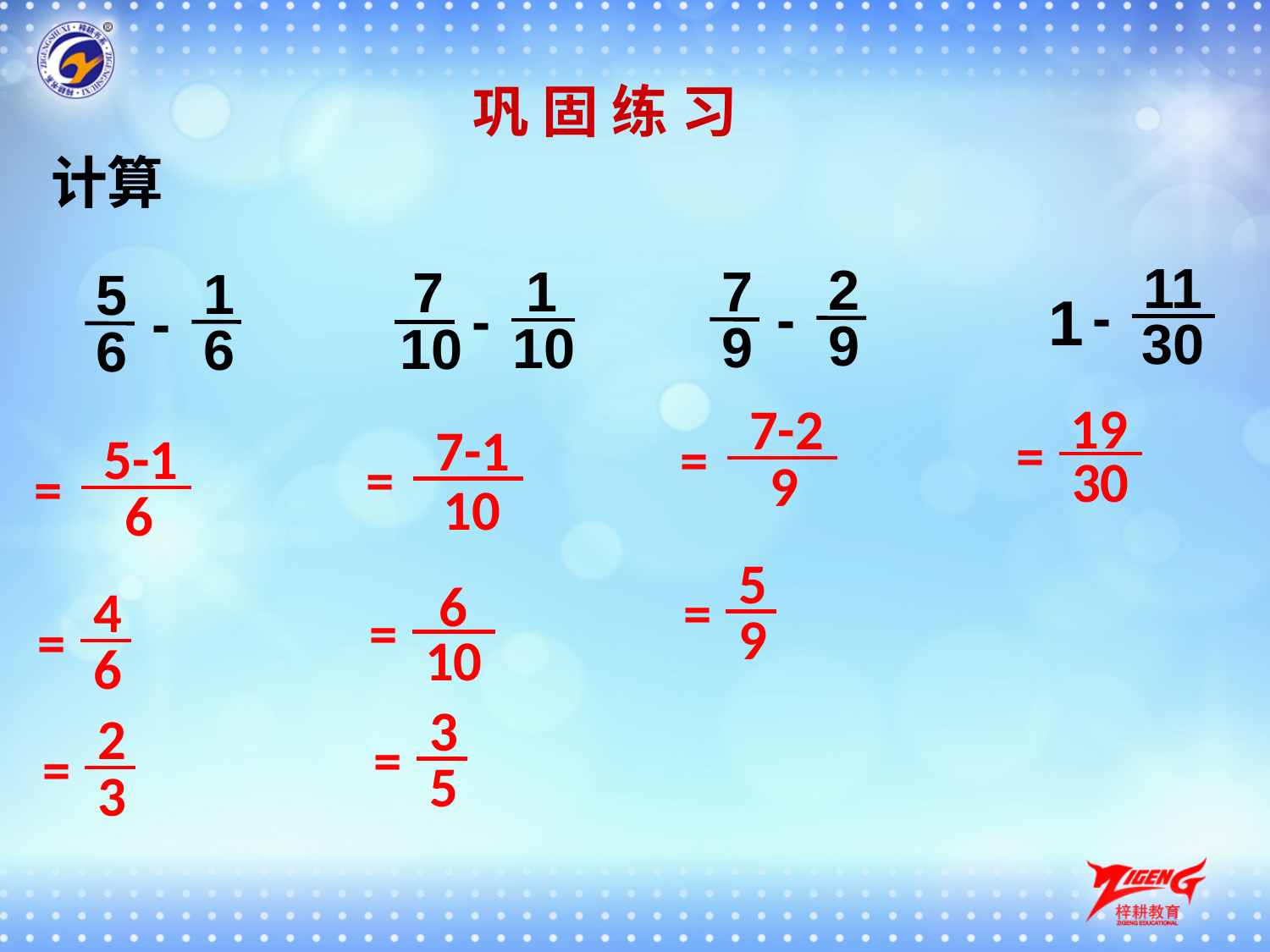

巩 固 练 习
计算
11
2
7
1
7
1
5
-
1
-
-
-
30
9
9
10
10
6
6
19
7-2
7-1
=
5-1
=
=
30
9
=
10
6
5
6
4
=
=
9
=
10
6
3
2
=
=
5
3